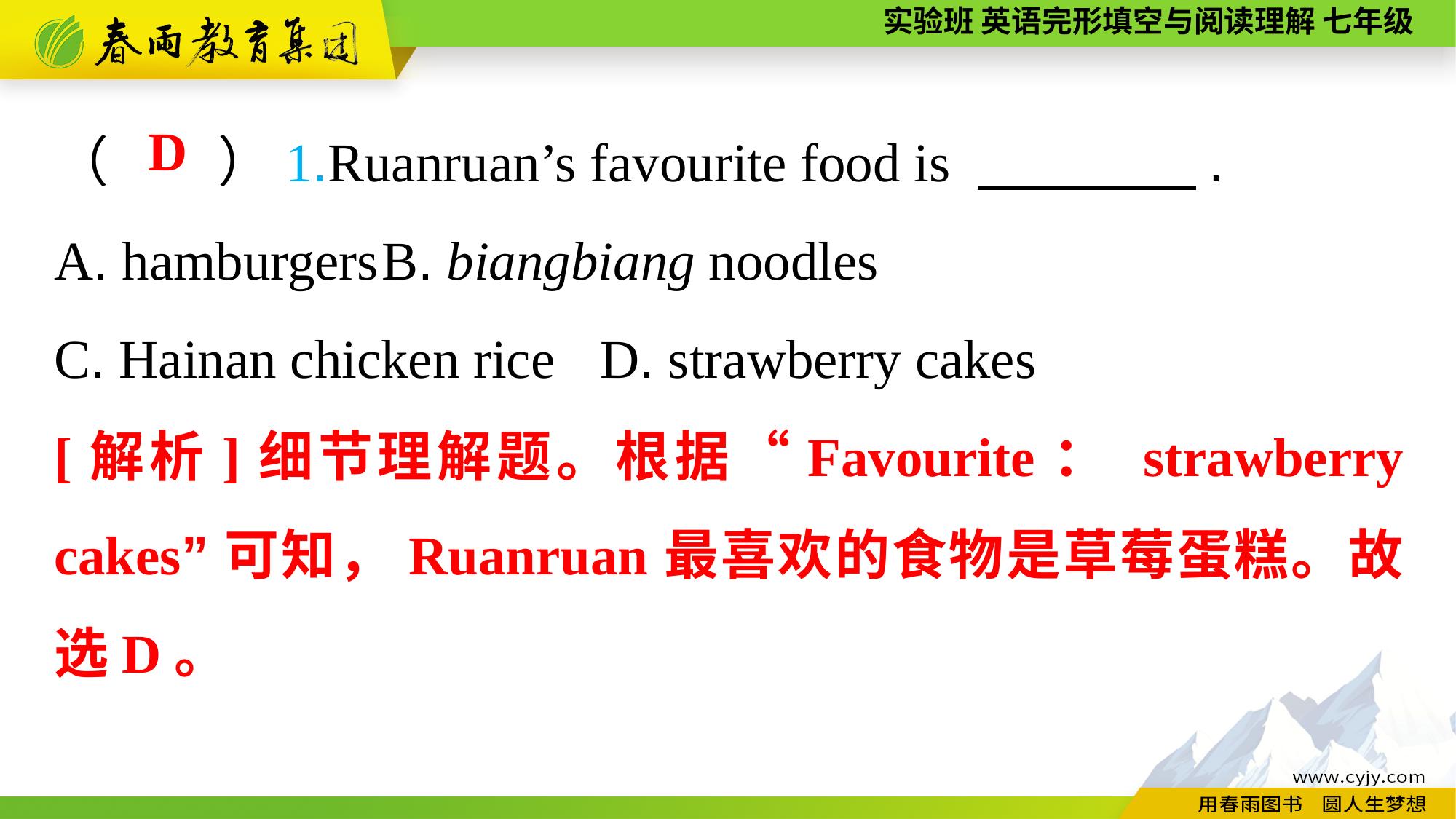

（　　）1.Ruanruan’s favourite food is 　　　　.
A. hamburgers	B. biangbiang noodles
C. Hainan chicken rice	D. strawberry cakes
D
[解析]细节理解题。根据“Favourite： strawberry cakes”可知，Ruanruan最喜欢的食物是草莓蛋糕。故选D。